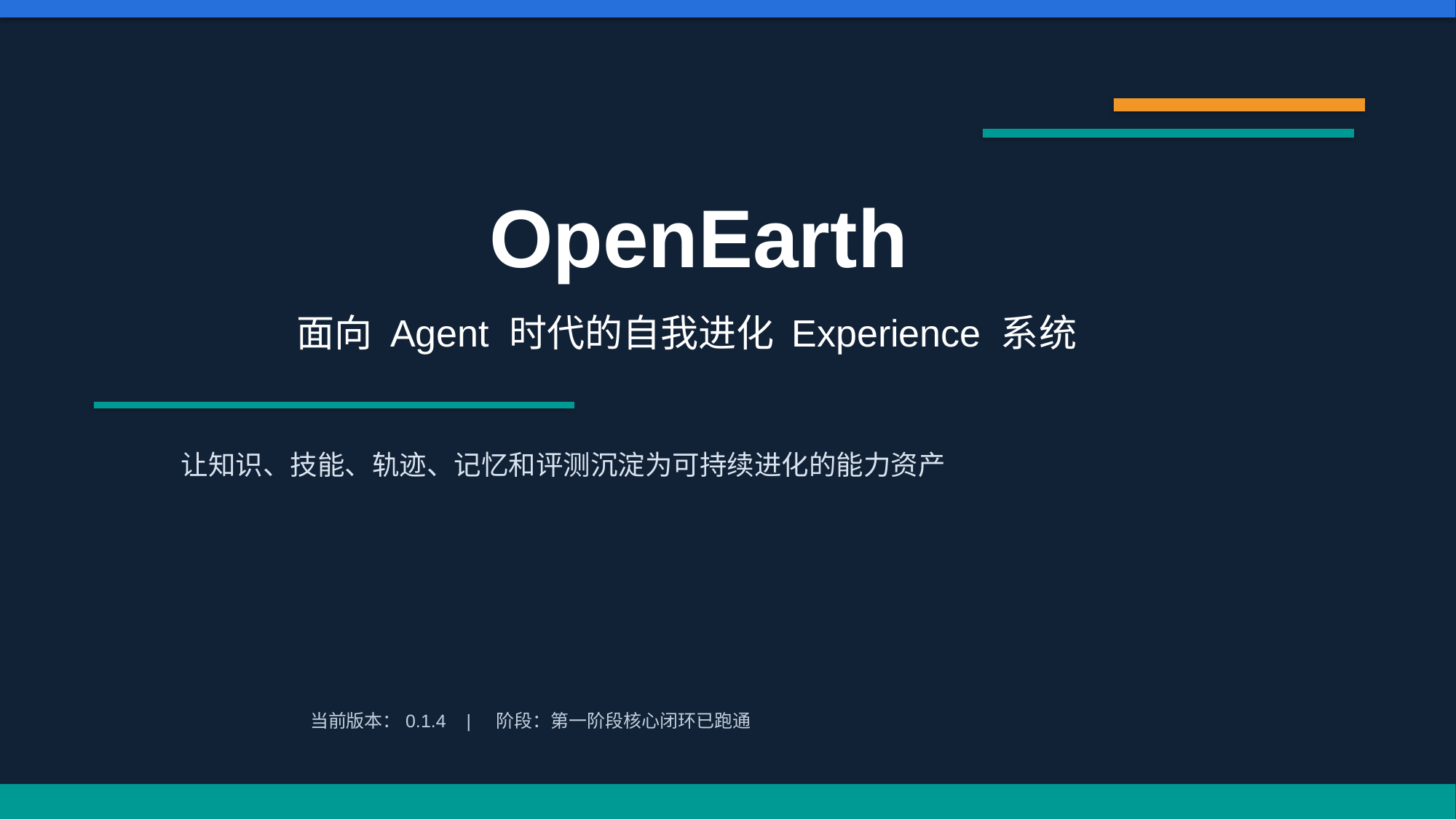

OpenEarth
面向 Agent 时代的自我进化 Experience 系统

让知识、技能、轨迹、记忆和评测沉淀为可持续进化的能力资产
当前版本：0.1.4    |    阶段：第一阶段核心闭环已跑通